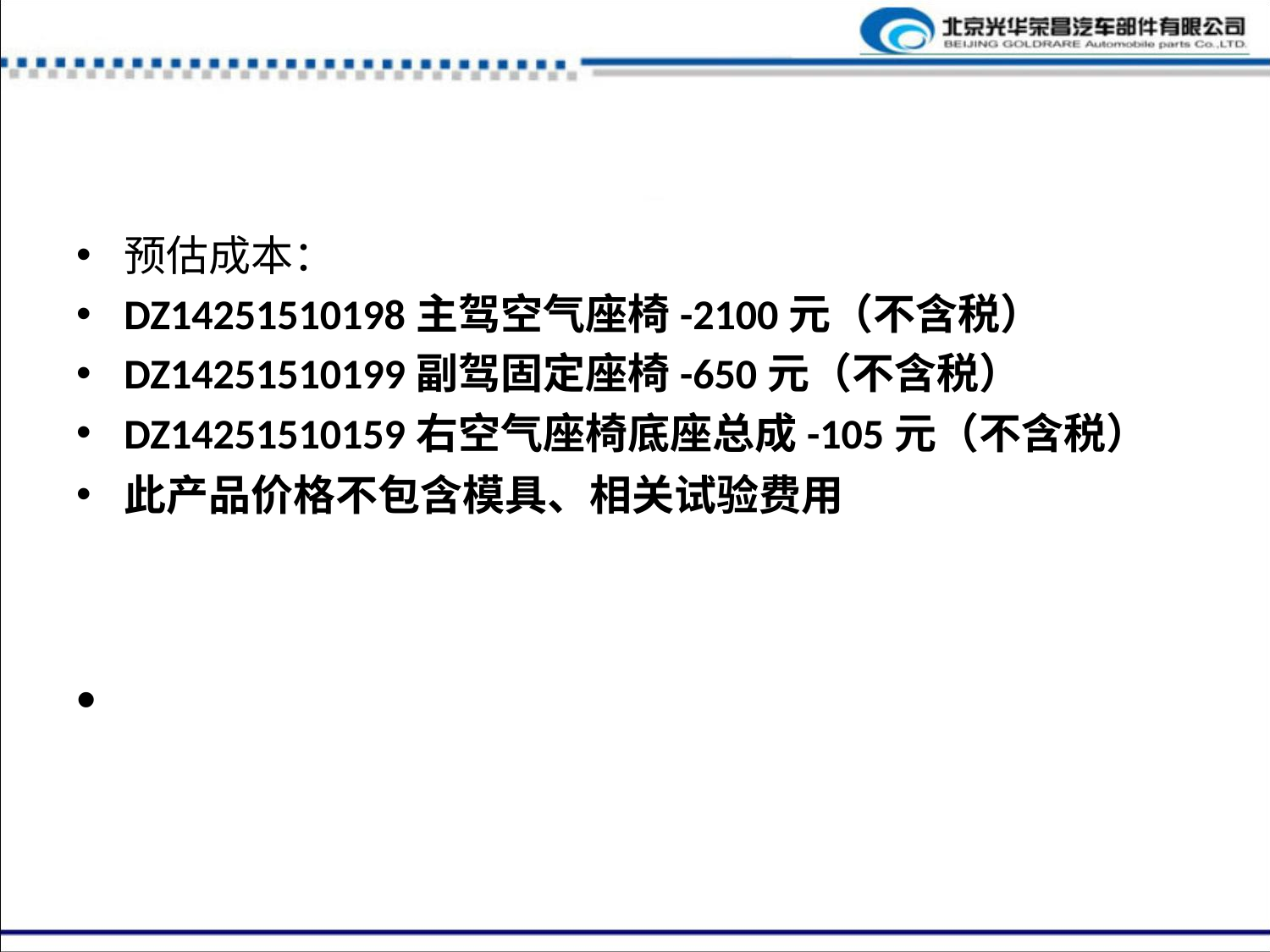

预估成本：
DZ14251510198主驾空气座椅-2100元（不含税）
DZ14251510199副驾固定座椅-650元（不含税）
DZ14251510159右空气座椅底座总成-105元（不含税）
此产品价格不包含模具、相关试验费用

9